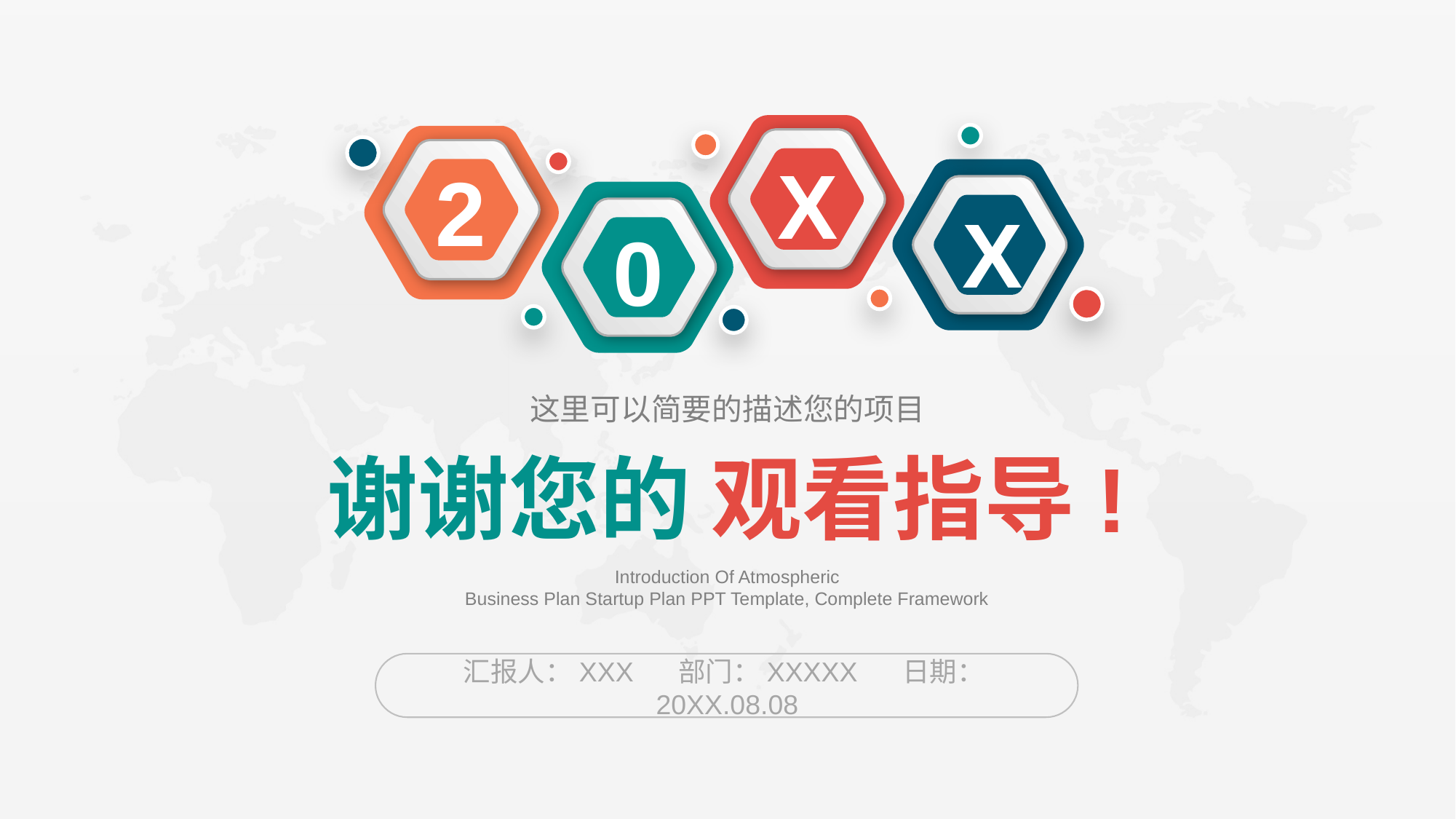

X
2

X
0

这里可以简要的描述您的项目
谢谢您的 观看指导!
Introduction Of Atmospheric
Business Plan Startup Plan PPT Template, Complete Framework

汇报人：XXX     部门：XXXXX     日期：20XX.08.08